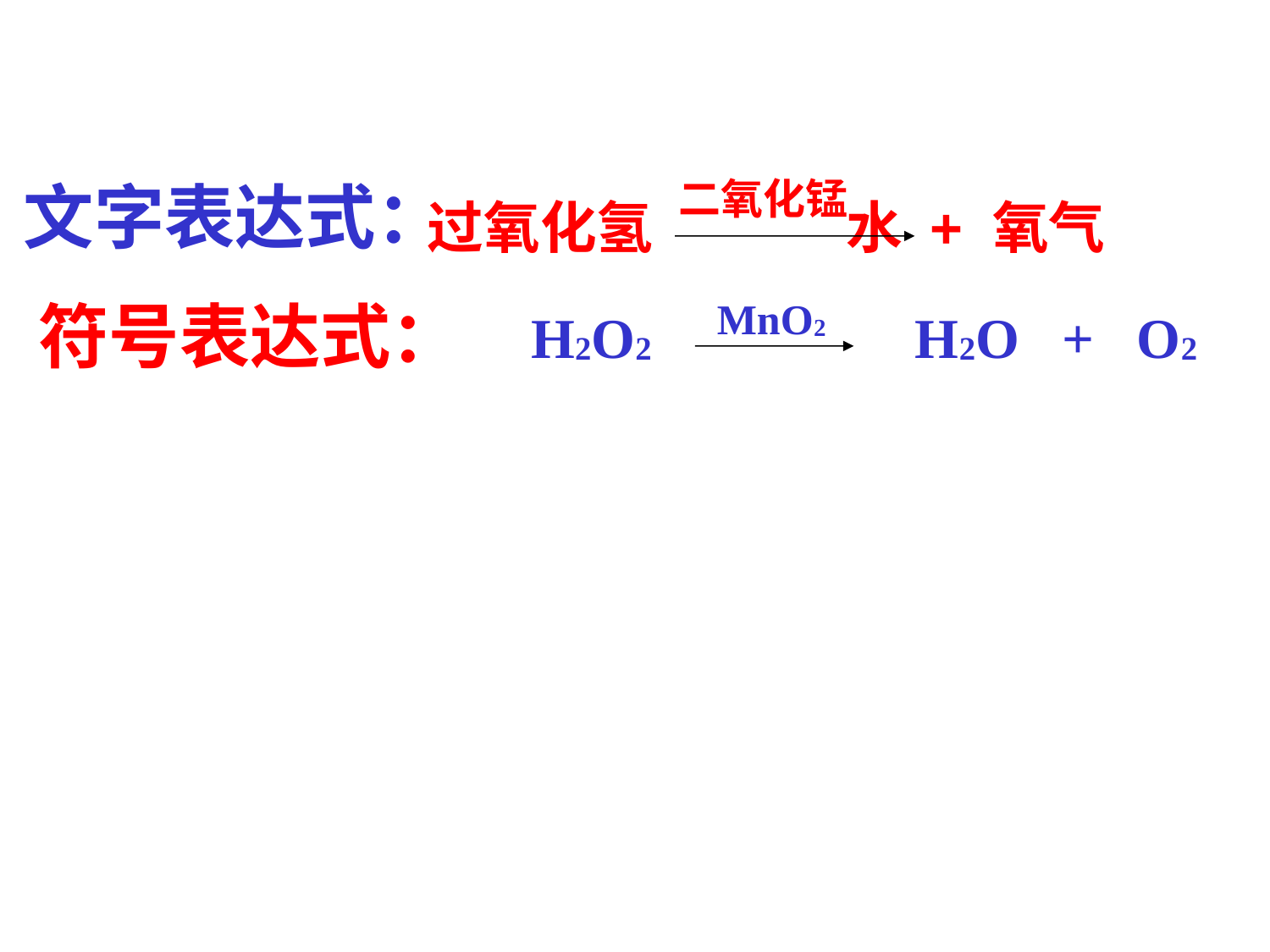

文字表达式：
二氧化锰
过氧化氢               水 + 氧气

符号表达式：
MnO2
H2O2                   H2O   +   O2